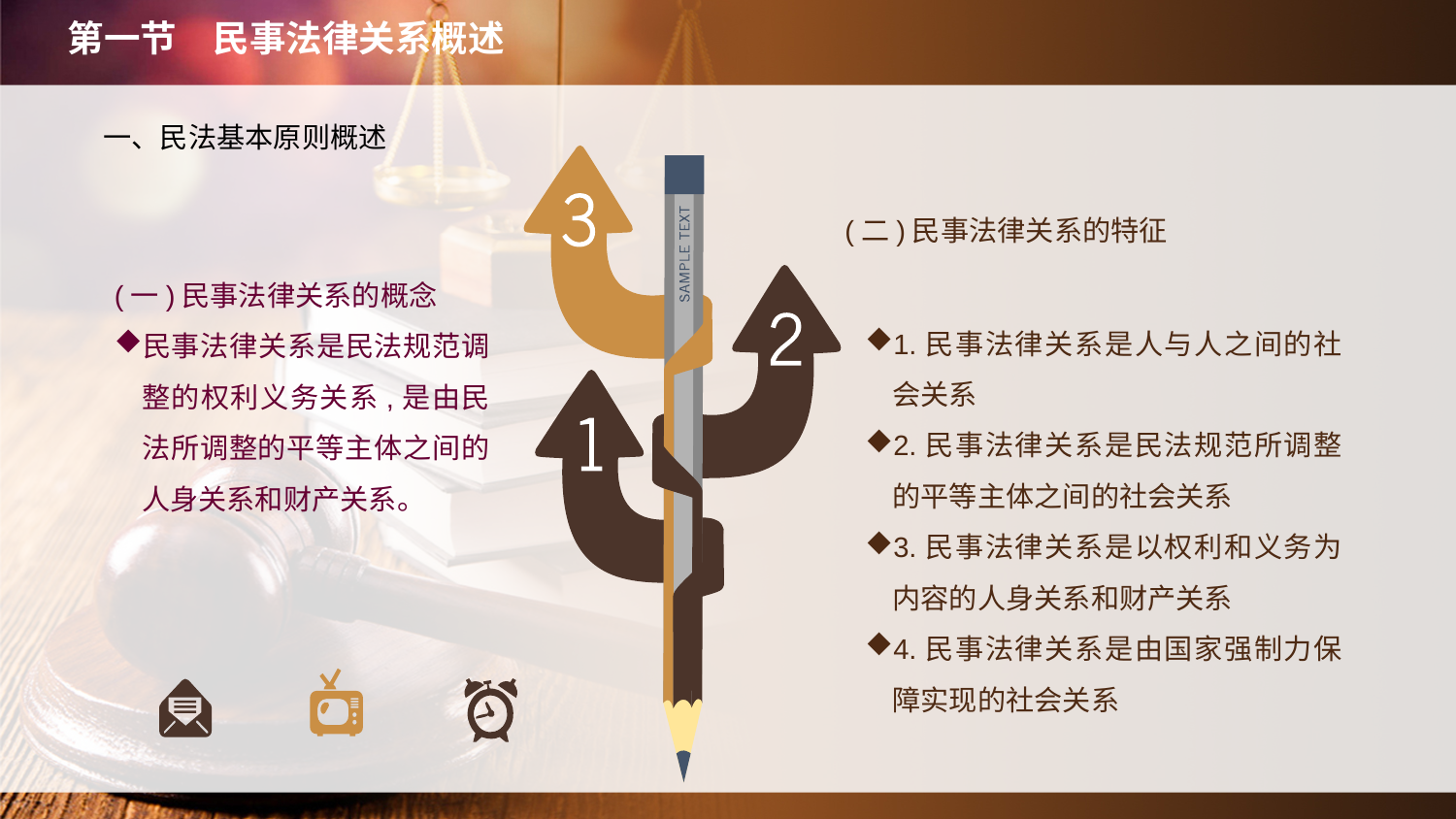

第一节　民事法律关系概述
一、民法基本原则概述

(二)民事法律关系的特征
(一)民事法律关系的概念
民事法律关系是民法规范调整的权利义务关系,是由民法所调整的平等主体之间的人身关系和财产关系。
1.民事法律关系是人与人之间的社会关系
2.民事法律关系是民法规范所调整的平等主体之间的社会关系
3.民事法律关系是以权利和义务为内容的人身关系和财产关系
4.民事法律关系是由国家强制力保障实现的社会关系